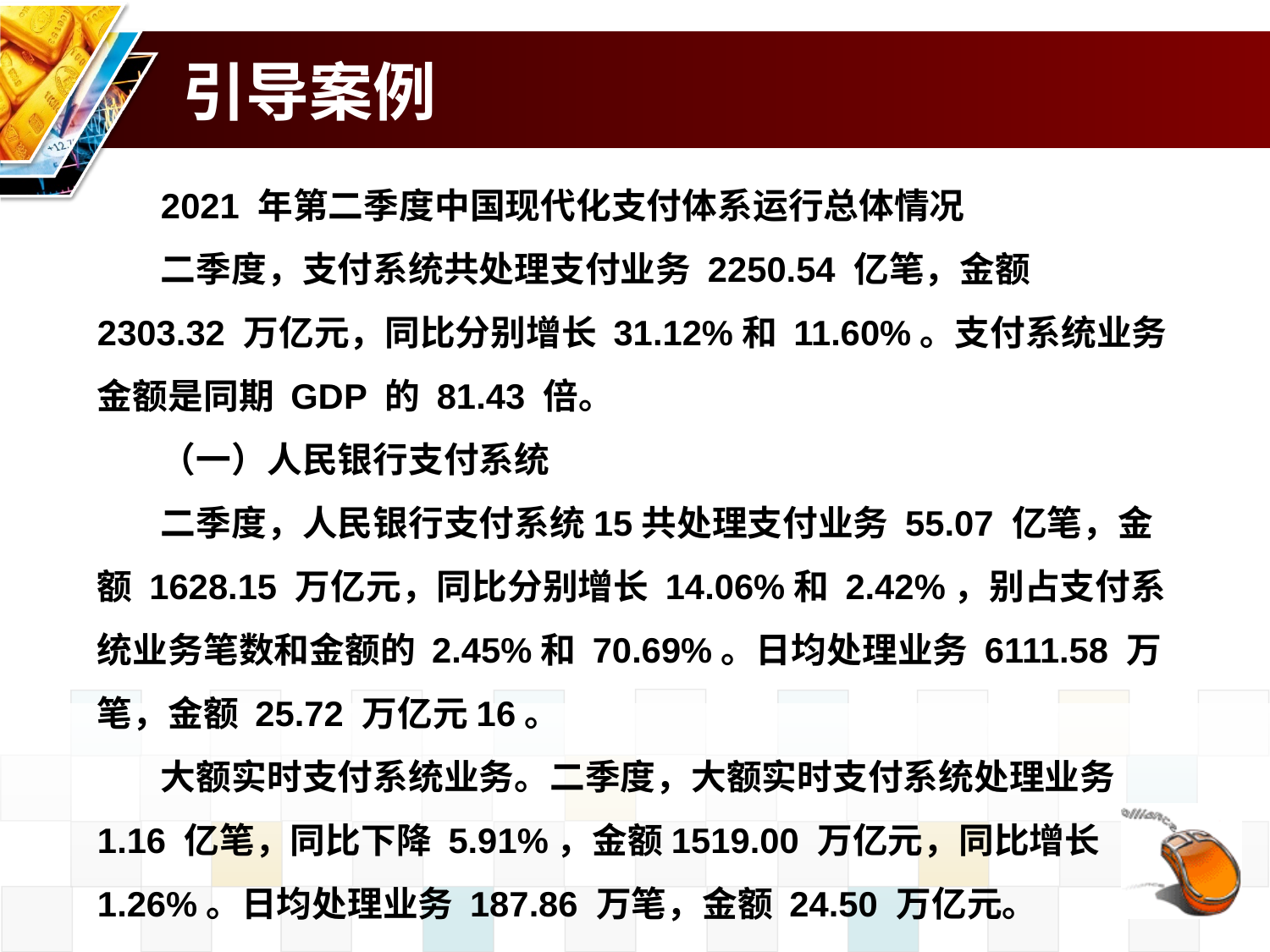

# 引导案例
2021 年第二季度中国现代化支付体系运行总体情况
二季度，支付系统共处理支付业务 2250.54 亿笔，金额 2303.32 万亿元，同比分别增长 31.12%和 11.60%。支付系统业务金额是同期 GDP 的 81.43 倍。
（一）人民银行支付系统
二季度，人民银行支付系统15共处理支付业务 55.07 亿笔，金额 1628.15 万亿元，同比分别增长 14.06%和 2.42%，别占支付系统业务笔数和金额的 2.45%和 70.69%。日均处理业务 6111.58 万笔，金额 25.72 万亿元16。
大额实时支付系统业务。二季度，大额实时支付系统处理业务 1.16 亿笔，同比下降 5.91%，金额1519.00 万亿元，同比增长 1.26%。日均处理业务 187.86 万笔，金额 24.50 万亿元。